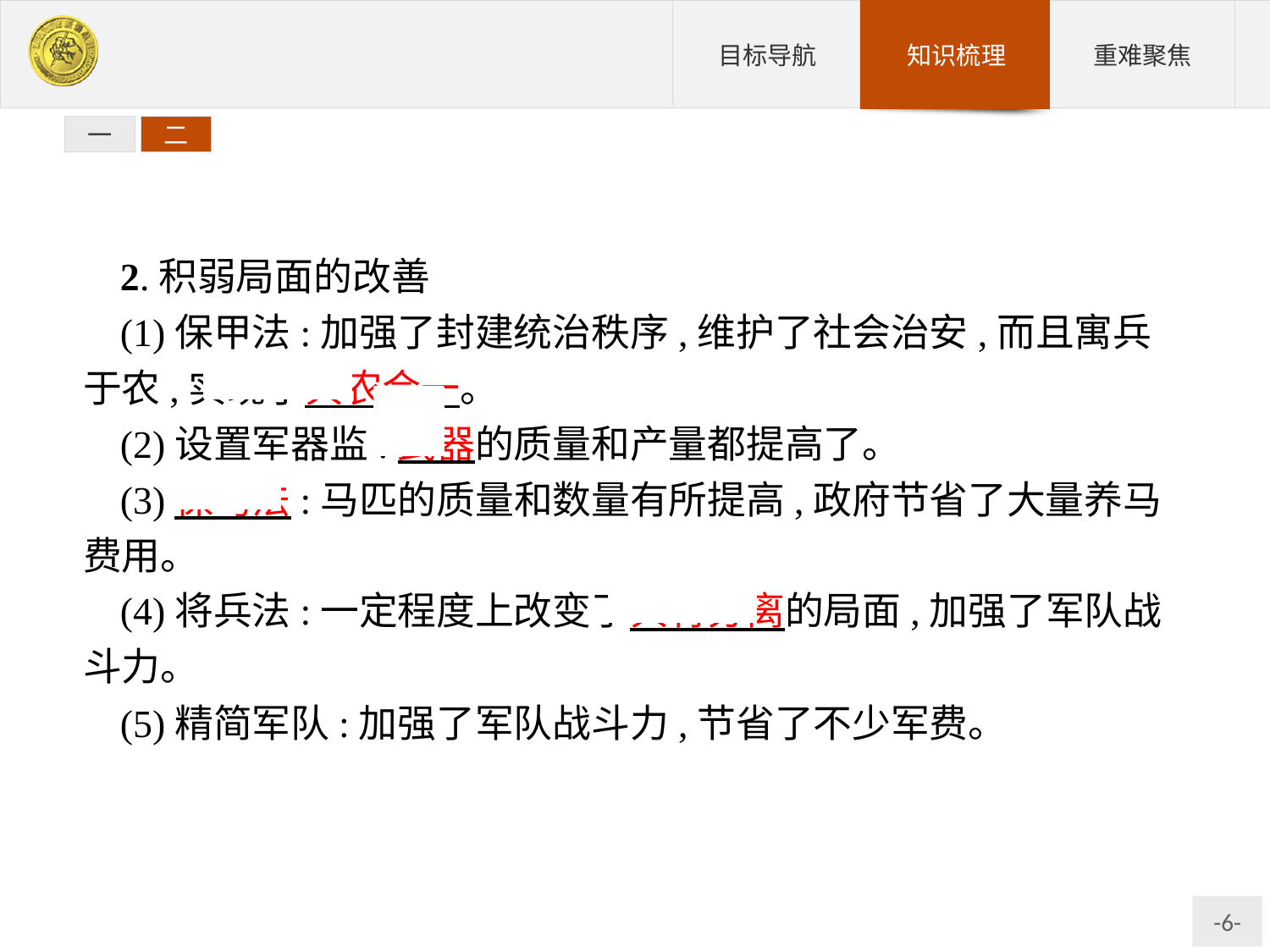

一
二
2.积弱局面的改善
(1)保甲法:加强了封建统治秩序,维护了社会治安,而且寓兵于农,实现了兵农合一。
(2)设置军器监:武器的质量和产量都提高了。
(3)保马法:马匹的质量和数量有所提高,政府节省了大量养马费用。
(4)将兵法:一定程度上改变了兵将分离的局面,加强了军队战斗力。
(5)精简军队:加强了军队战斗力,节省了不少军费。